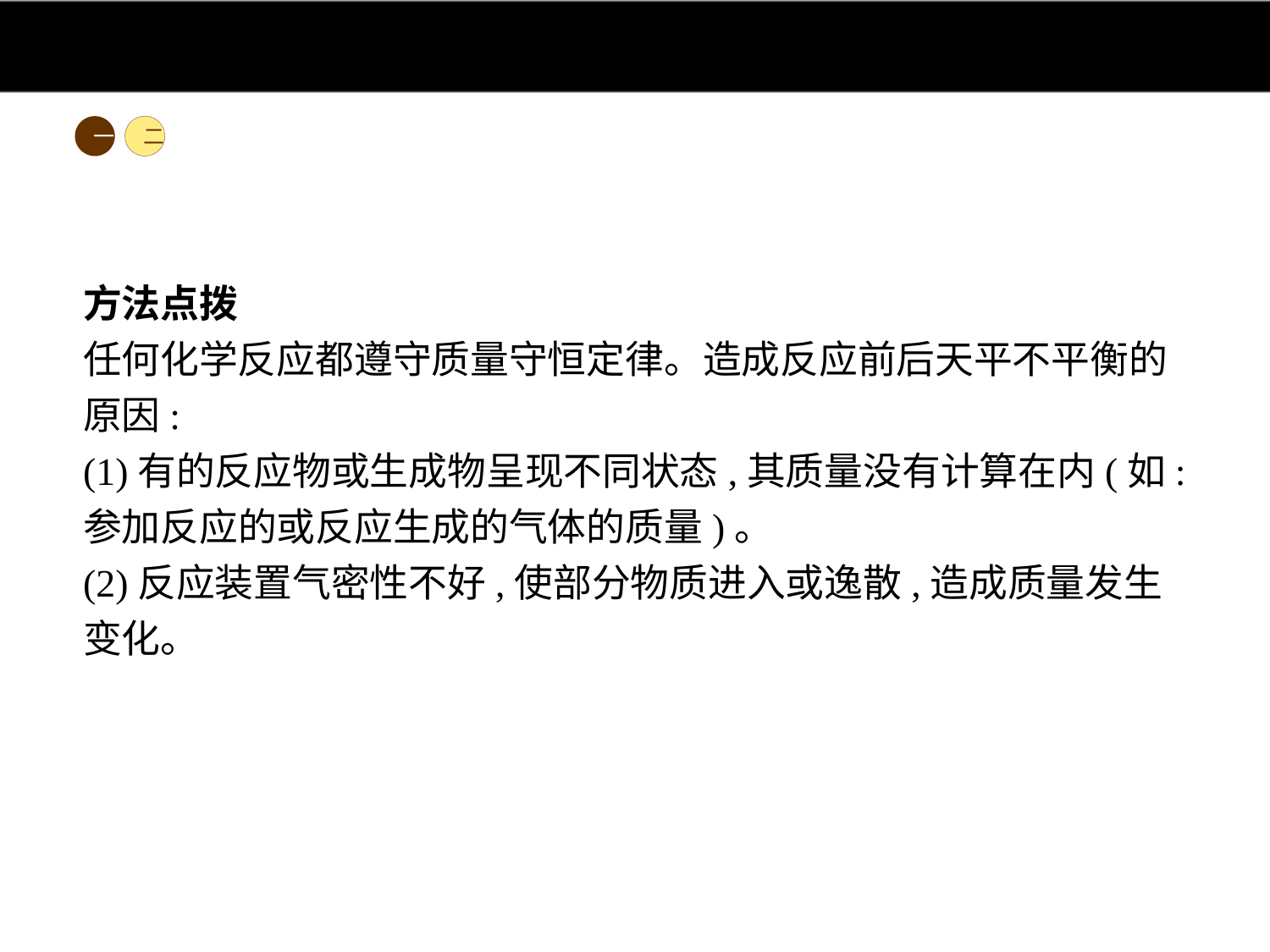

一
二
方法点拨
任何化学反应都遵守质量守恒定律。造成反应前后天平不平衡的原因:
(1)有的反应物或生成物呈现不同状态,其质量没有计算在内(如:参加反应的或反应生成的气体的质量)。
(2)反应装置气密性不好,使部分物质进入或逸散,造成质量发生变化。